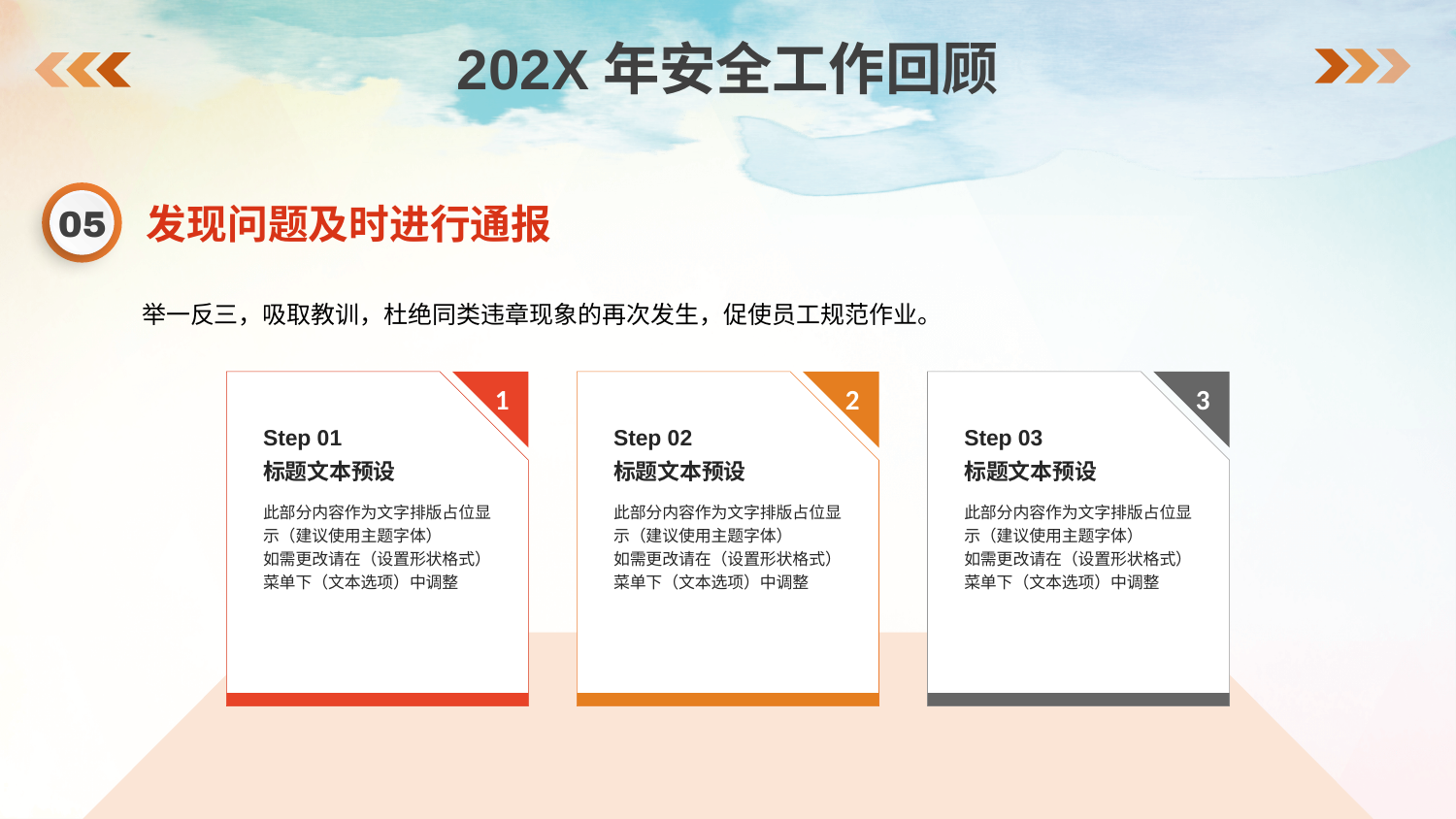

202X年安全工作回顾

05
发现问题及时进行通报
举一反三，吸取教训，杜绝同类违章现象的再次发生，促使员工规范作业。

1

2

3

Step 01
标题文本预设
此部分内容作为文字排版占位显示（建议使用主题字体）
如需更改请在（设置形状格式）菜单下（文本选项）中调整
Step 02
标题文本预设
此部分内容作为文字排版占位显示（建议使用主题字体）
如需更改请在（设置形状格式）菜单下（文本选项）中调整
Step 03
标题文本预设
此部分内容作为文字排版占位显示（建议使用主题字体）
如需更改请在（设置形状格式）菜单下（文本选项）中调整